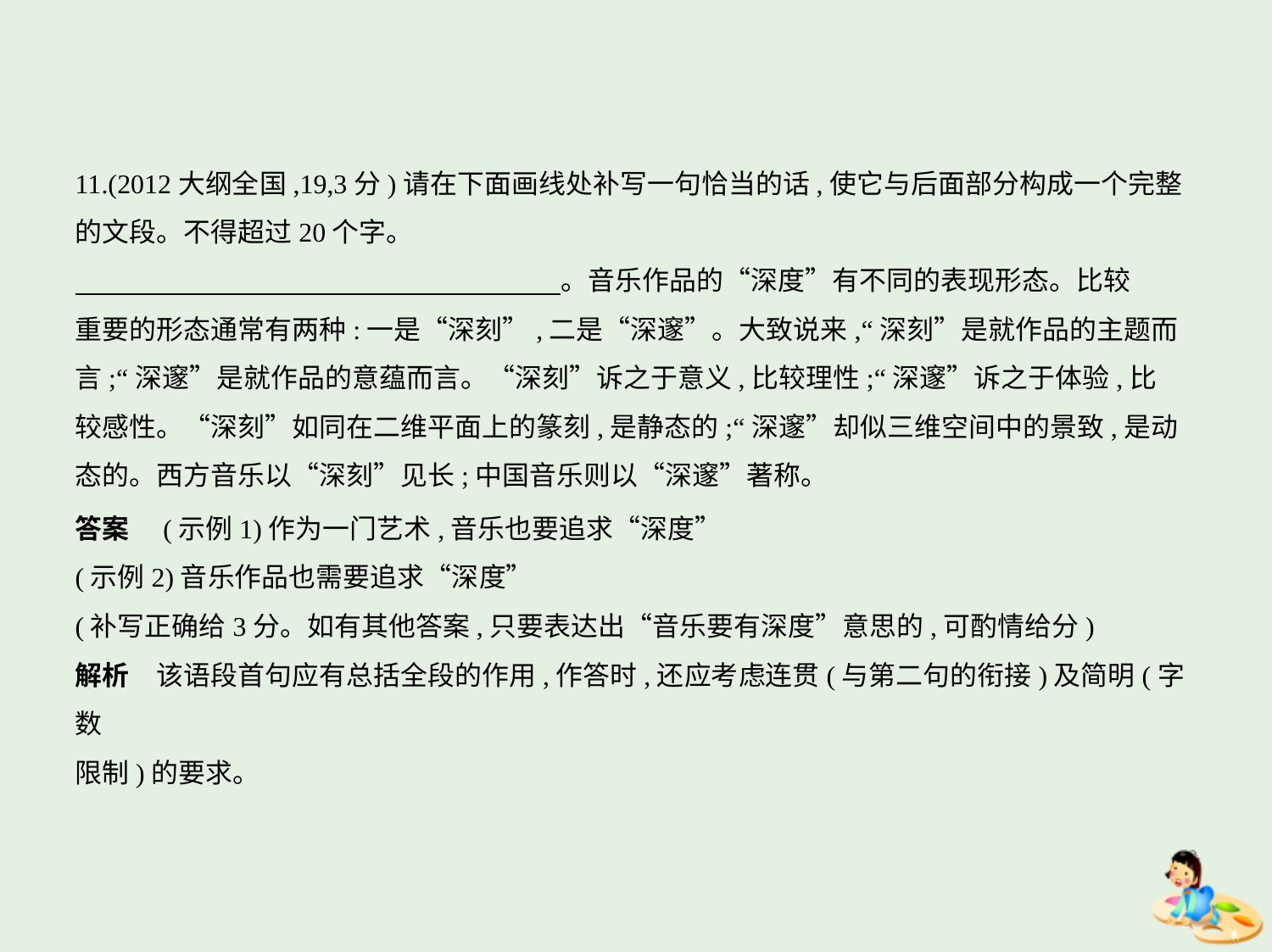

11.(2012大纲全国,19,3分)请在下面画线处补写一句恰当的话,使它与后面部分构成一个完整
的文段。不得超过20个字。
　　　　　　　　　　　　　　　　　    。音乐作品的“深度”有不同的表现形态。比较
重要的形态通常有两种:一是“深刻”,二是“深邃”。大致说来,“深刻”是就作品的主题而
言;“深邃”是就作品的意蕴而言。“深刻”诉之于意义,比较理性;“深邃”诉之于体验,比
较感性。“深刻”如同在二维平面上的篆刻,是静态的;“深邃”却似三维空间中的景致,是动
态的。西方音乐以“深刻”见长;中国音乐则以“深邃”著称。
答案　(示例1)作为一门艺术,音乐也要追求“深度”
(示例2)音乐作品也需要追求“深度”
(补写正确给3分。如有其他答案,只要表达出“音乐要有深度”意思的,可酌情给分)
解析　该语段首句应有总括全段的作用,作答时,还应考虑连贯(与第二句的衔接)及简明(字数
限制)的要求。